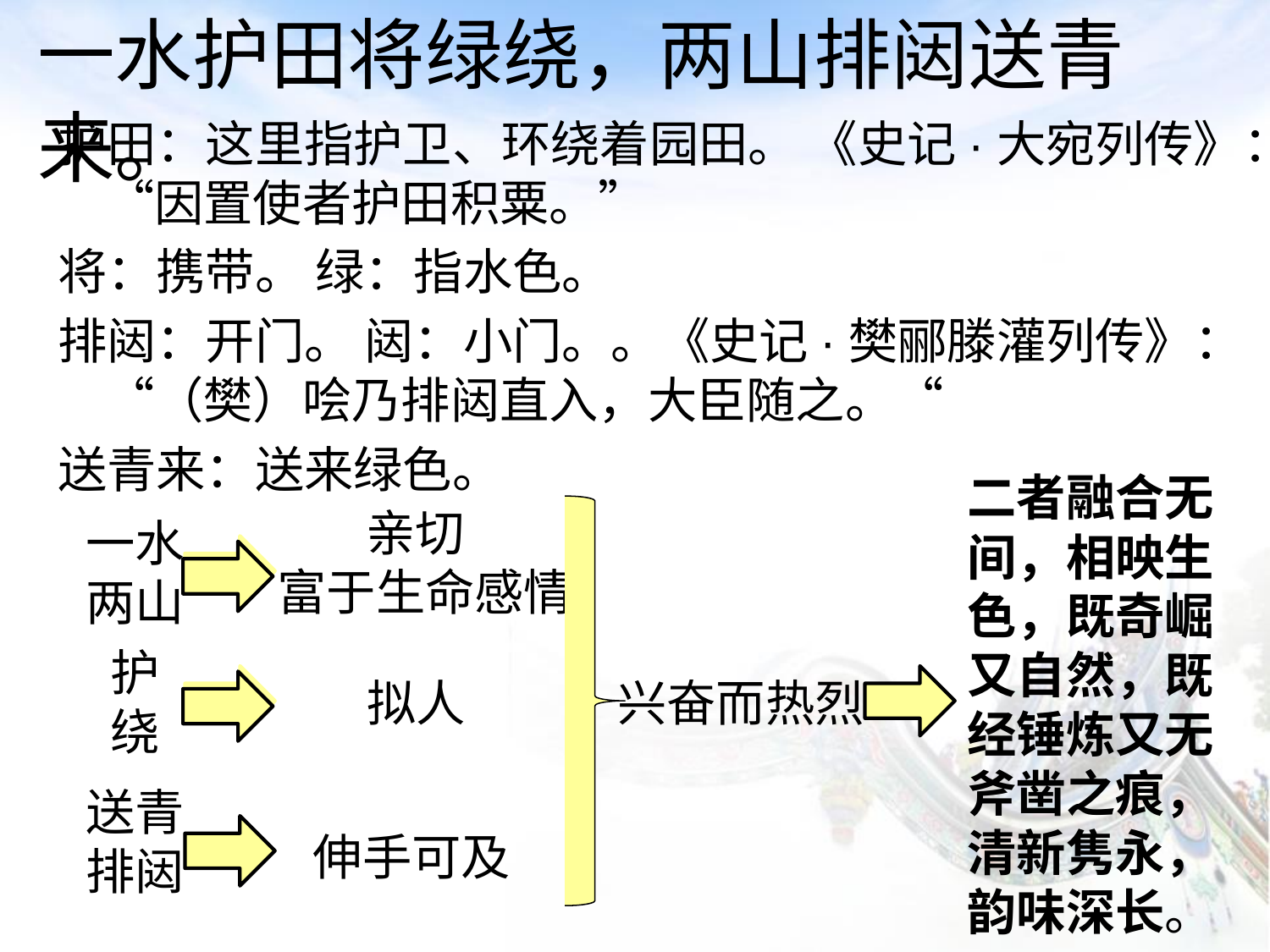

一水护田将绿绕，两山排闼送青来。
护田：这里指护卫、环绕着园田。 《史记·大宛列传》：“因置使者护田积粟。”
将：携带。 绿：指水色。
排闼：开门。 闼：小门。。《史记·樊郦滕灌列传》：“（樊）哙乃排闼直入，大臣随之。“
送青来：送来绿色。

二者融合无间，相映生色，既奇崛又自然，既经锤炼又无斧凿之痕，清新隽永，韵味深长。
一水
两山
       亲切
富于生命感情

护
绕

        拟人
兴奋而热烈

送青
排闼

    伸手可及